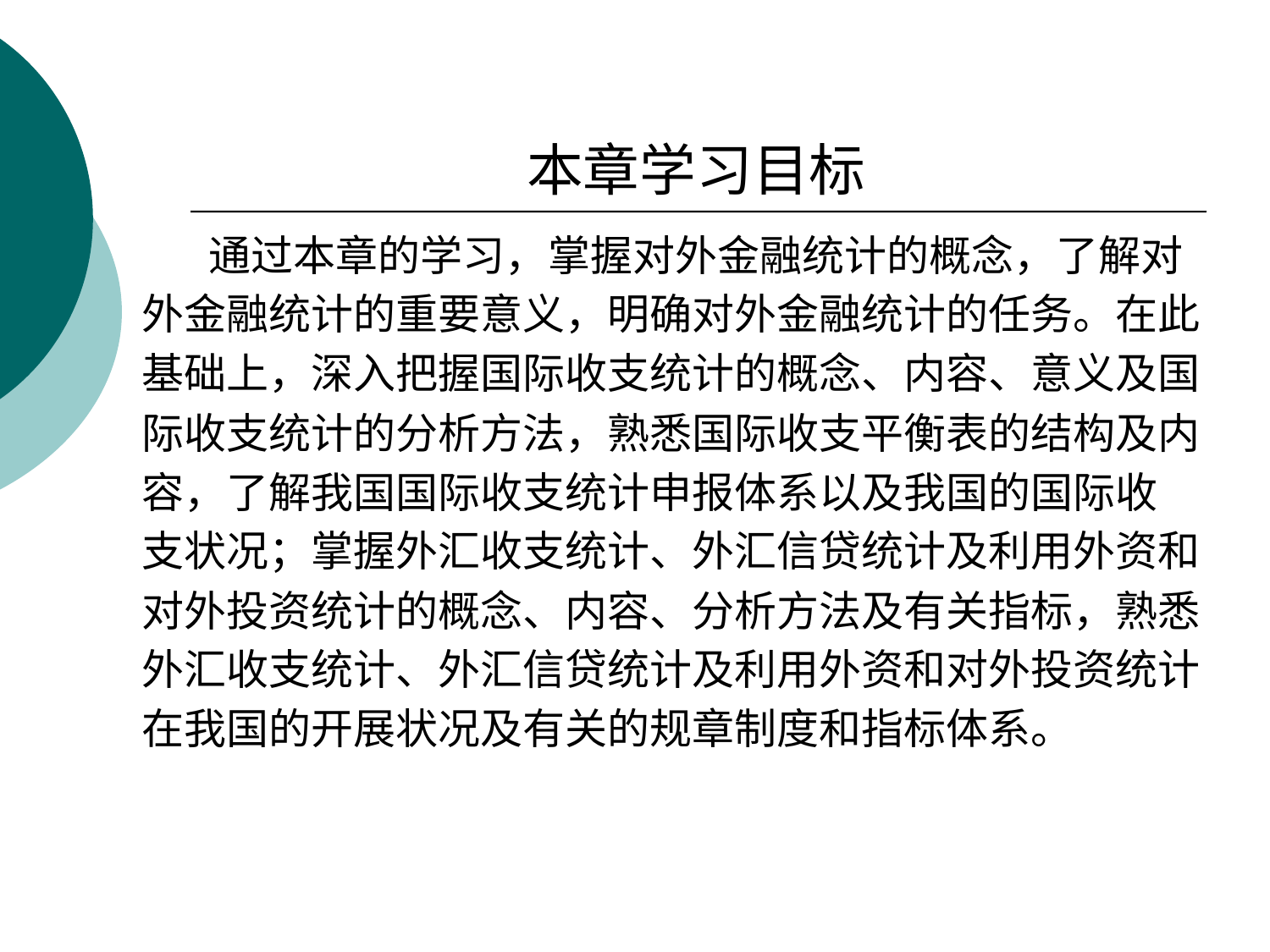

# 本章学习目标
      通过本章的学习，掌握对外金融统计的概念，了解对
外金融统计的重要意义，明确对外金融统计的任务。在此
基础上，深入把握国际收支统计的概念、内容、意义及国
际收支统计的分析方法，熟悉国际收支平衡表的结构及内
容，了解我国国际收支统计申报体系以及我国的国际收
支状况；掌握外汇收支统计、外汇信贷统计及利用外资和
对外投资统计的概念、内容、分析方法及有关指标，熟悉
外汇收支统计、外汇信贷统计及利用外资和对外投资统计
在我国的开展状况及有关的规章制度和指标体系。